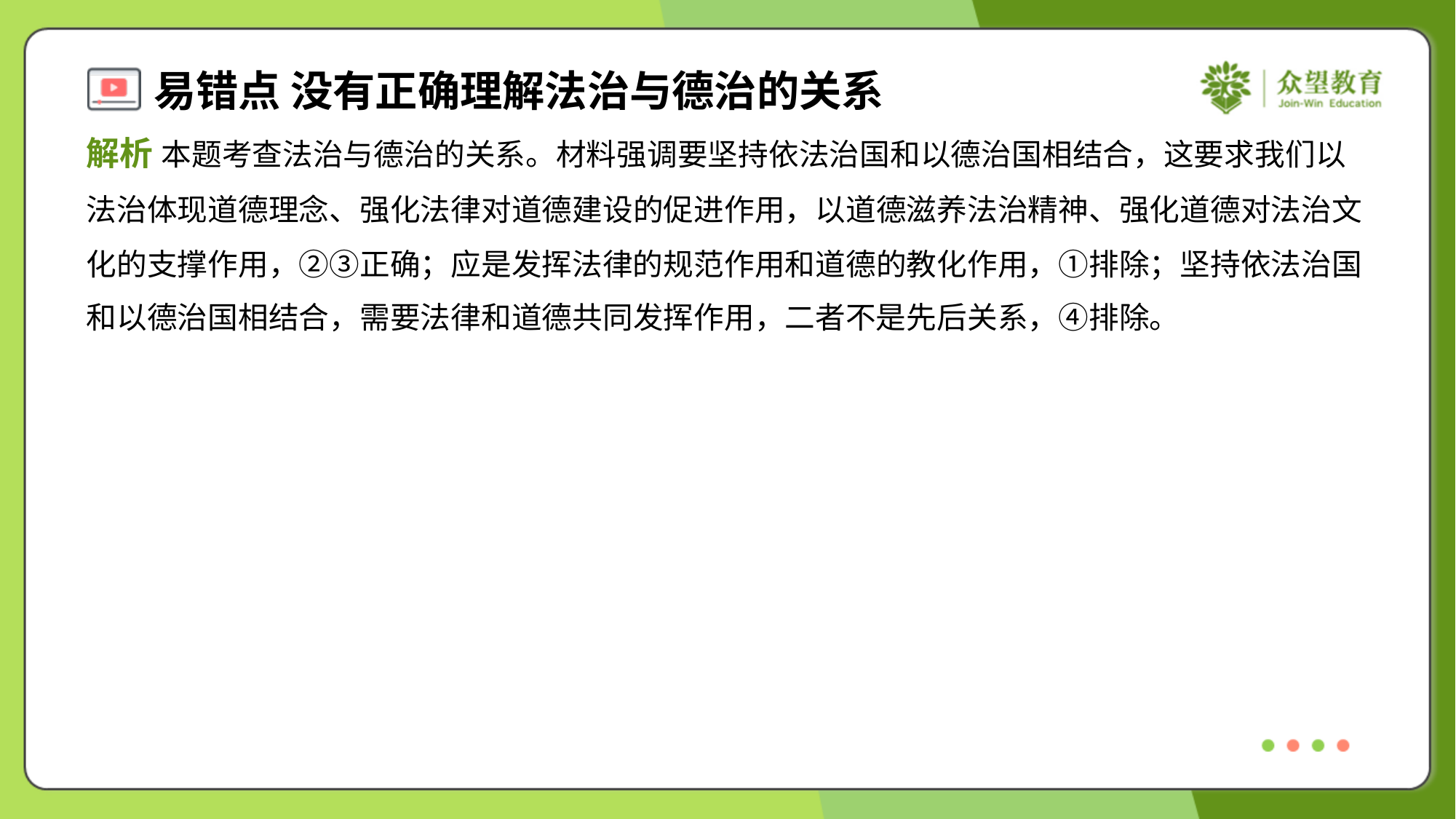

解析 本题考查法治与德治的关系。材料强调要坚持依法治国和以德治国相结合，这要求我们以
法治体现道德理念、强化法律对道德建设的促进作用，以道德滋养法治精神、强化道德对法治文
化的支撑作用，②③正确；应是发挥法律的规范作用和道德的教化作用，①排除；坚持依法治国
和以德治国相结合，需要法律和道德共同发挥作用，二者不是先后关系，④排除。